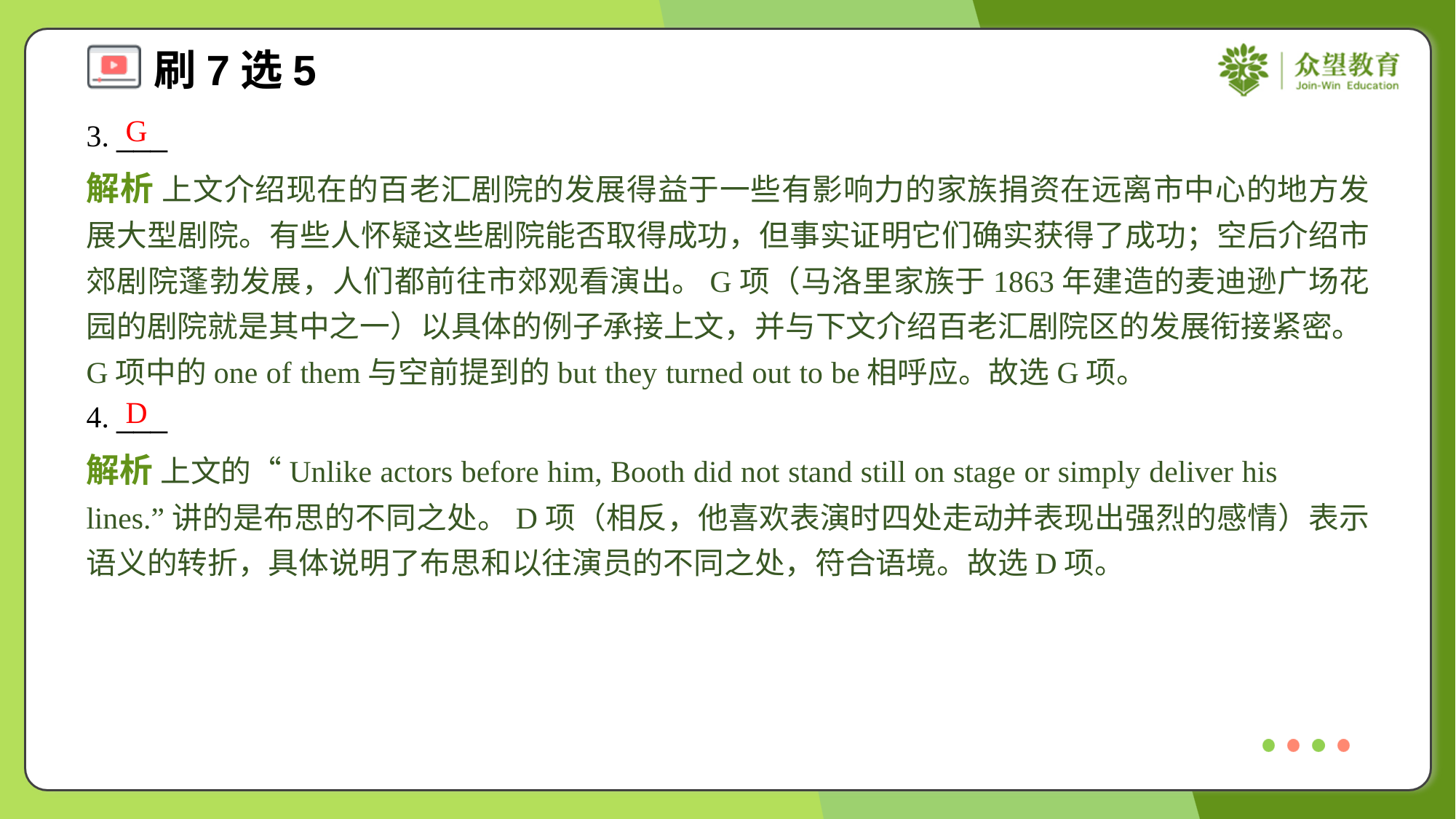

G
3. ___
解析 上文介绍现在的百老汇剧院的发展得益于一些有影响力的家族捐资在远离市中心的地方发展大型剧院。有些人怀疑这些剧院能否取得成功，但事实证明它们确实获得了成功；空后介绍市郊剧院蓬勃发展，人们都前往市郊观看演出。G项（马洛里家族于1863年建造的麦迪逊广场花园的剧院就是其中之一）以具体的例子承接上文，并与下文介绍百老汇剧院区的发展衔接紧密。G项中的one of them与空前提到的but they turned out to be相呼应。故选G项。
D
4. ___
解析 上文的“Unlike actors before him, Booth did not stand still on stage or simply deliver his
lines.”讲的是布思的不同之处。D项（相反，他喜欢表演时四处走动并表现出强烈的感情）表示语义的转折，具体说明了布思和以往演员的不同之处，符合语境。故选D项。